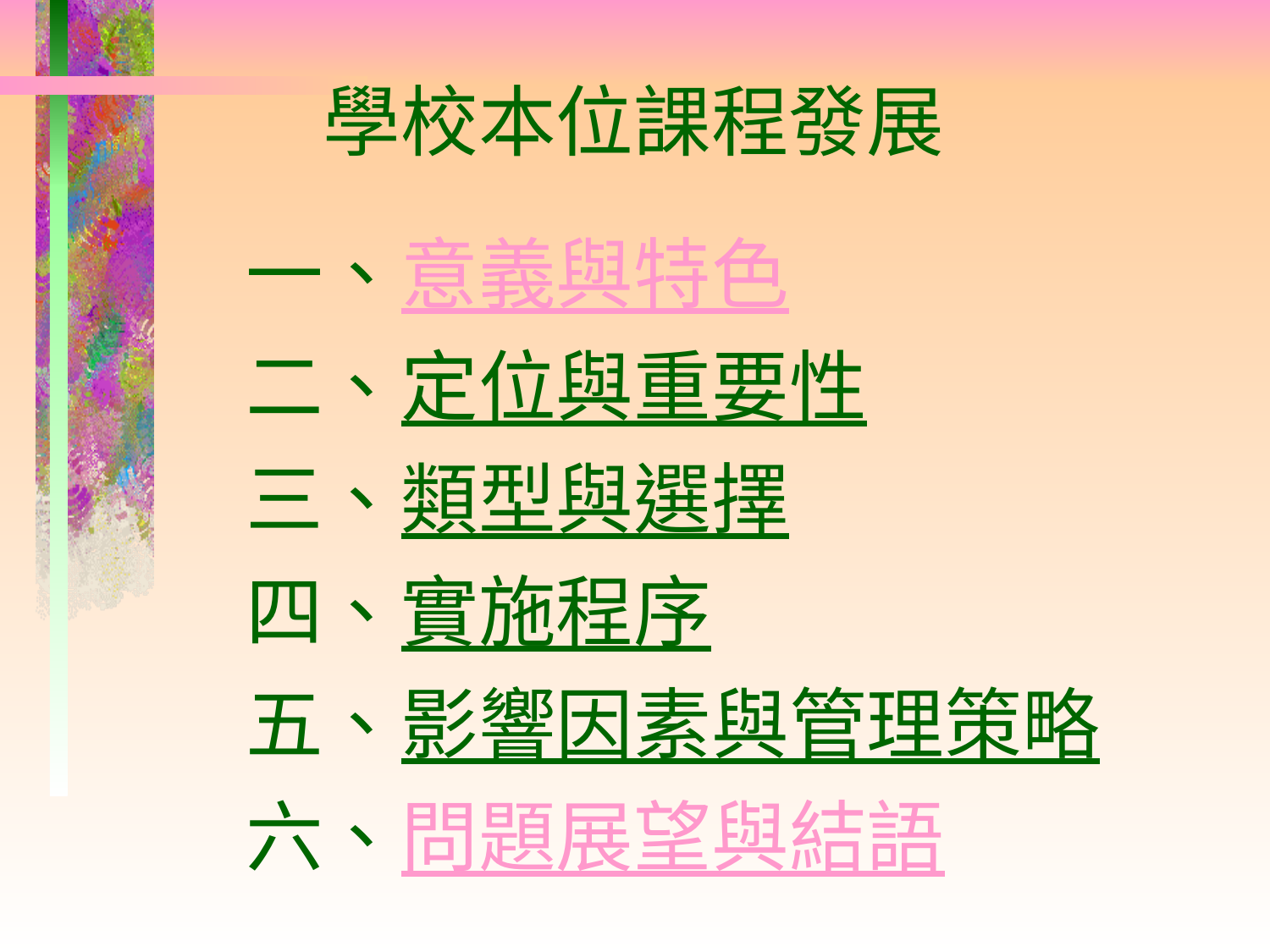

學校本位課程發展
一、意義與特色
二、定位與重要性
三、類型與選擇
四、實施程序
五、影響因素與管理策略
六、問題展望與結語